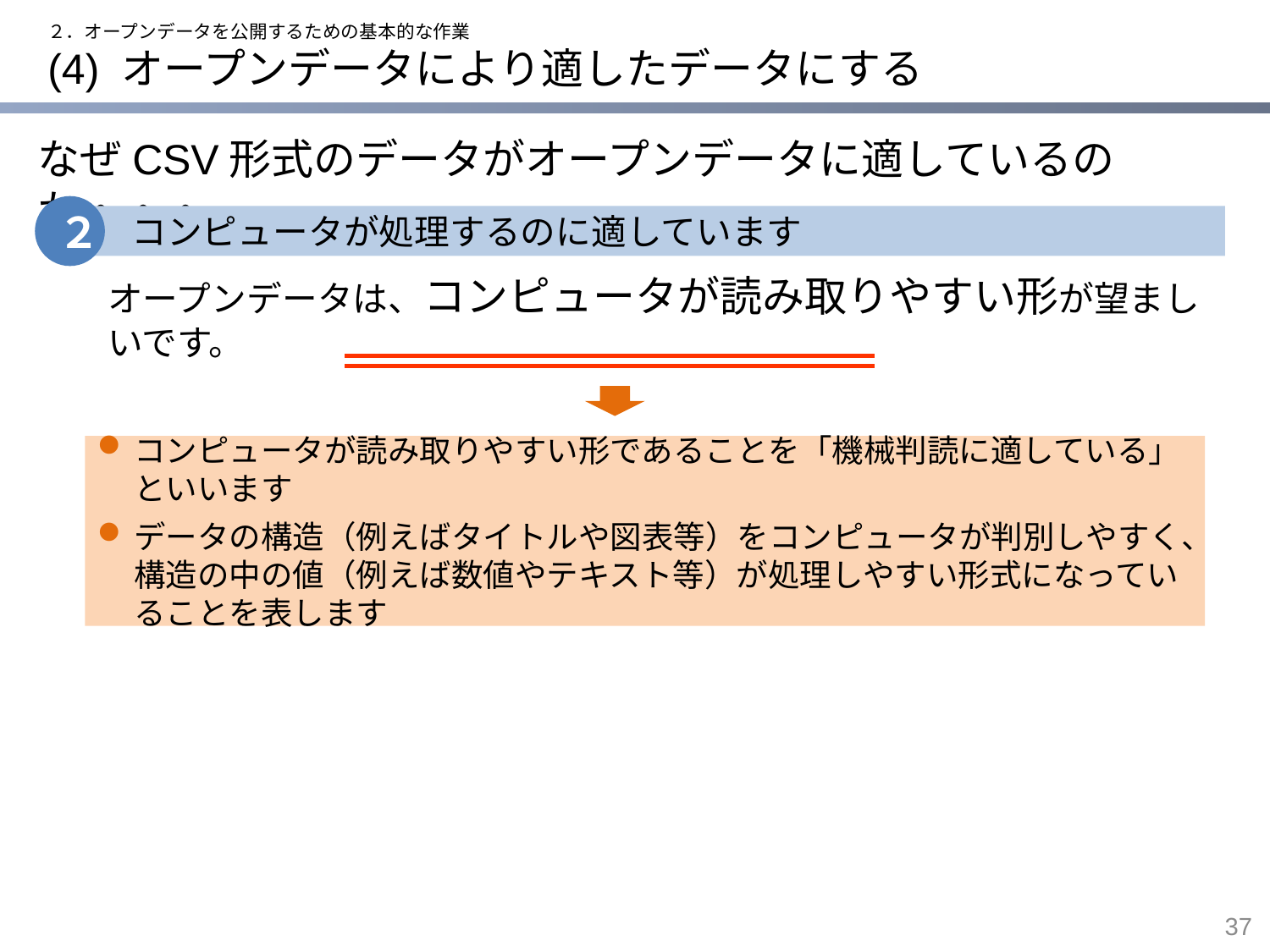

２．オープンデータを公開するための基本的な作業
# (4) オープンデータにより適したデータにする
なぜCSV形式のデータがオープンデータに適しているのか・・・
２
コンピュータが処理するのに適しています
オープンデータは、コンピュータが読み取りやすい形が望ましいです。

コンピュータが読み取りやすい形であることを「機械判読に適している」といいます
データの構造（例えばタイトルや図表等）をコンピュータが判別しやすく、構造の中の値（例えば数値やテキスト等）が処理しやすい形式になっていることを表します
37